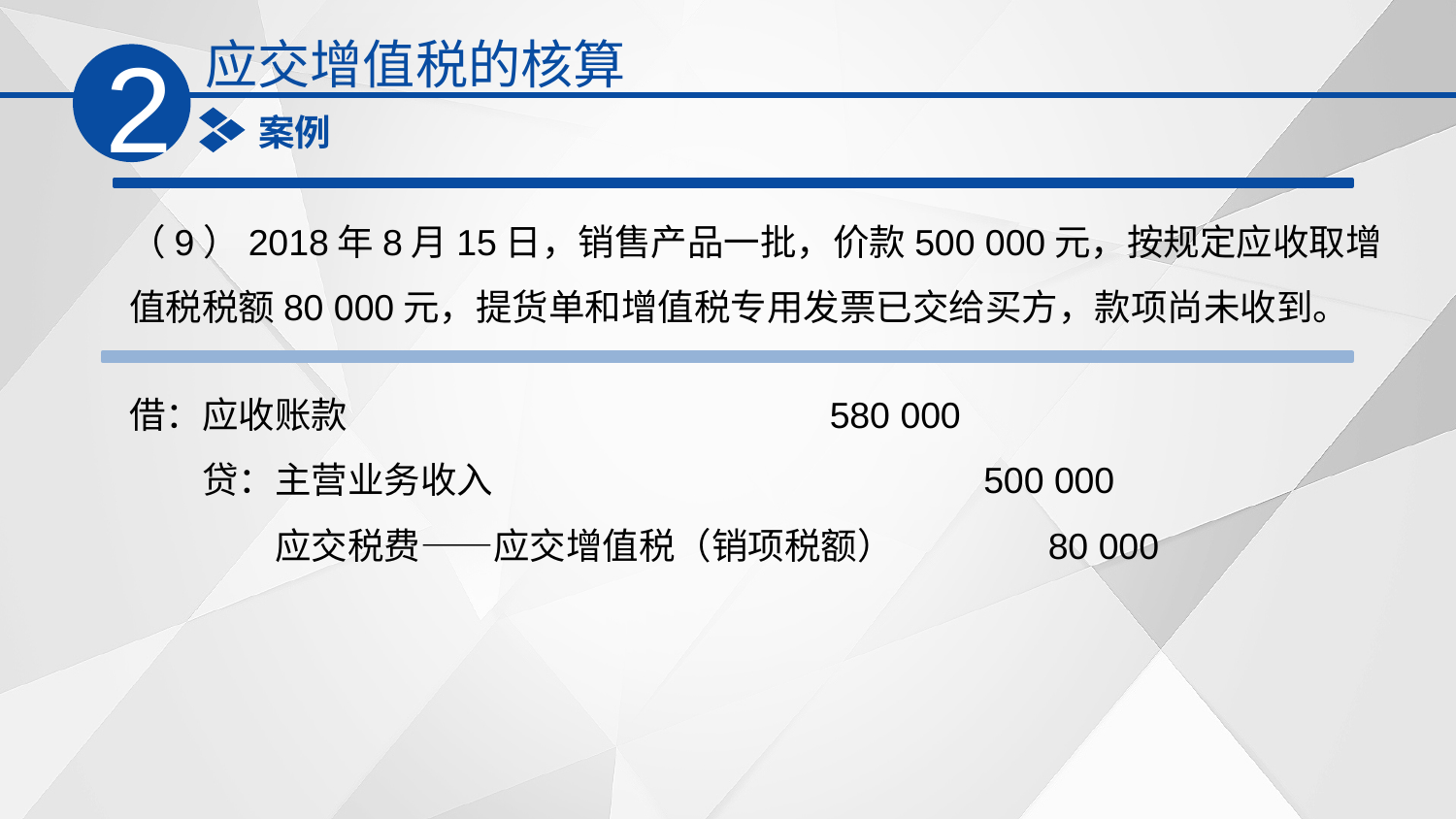

应交增值税的核算
2

案例

（9）2018年8月15日，销售产品一批，价款500 000元，按规定应收取增值税税额80 000元，提货单和增值税专用发票已交给买方，款项尚未收到。

借：应收账款　　　　　　　　　　　　　580 000
　　贷：主营业务收入　　　　　　　　　　　　　 500 000
　　　　应交税费——应交增值税（销项税额）　　　　80 000